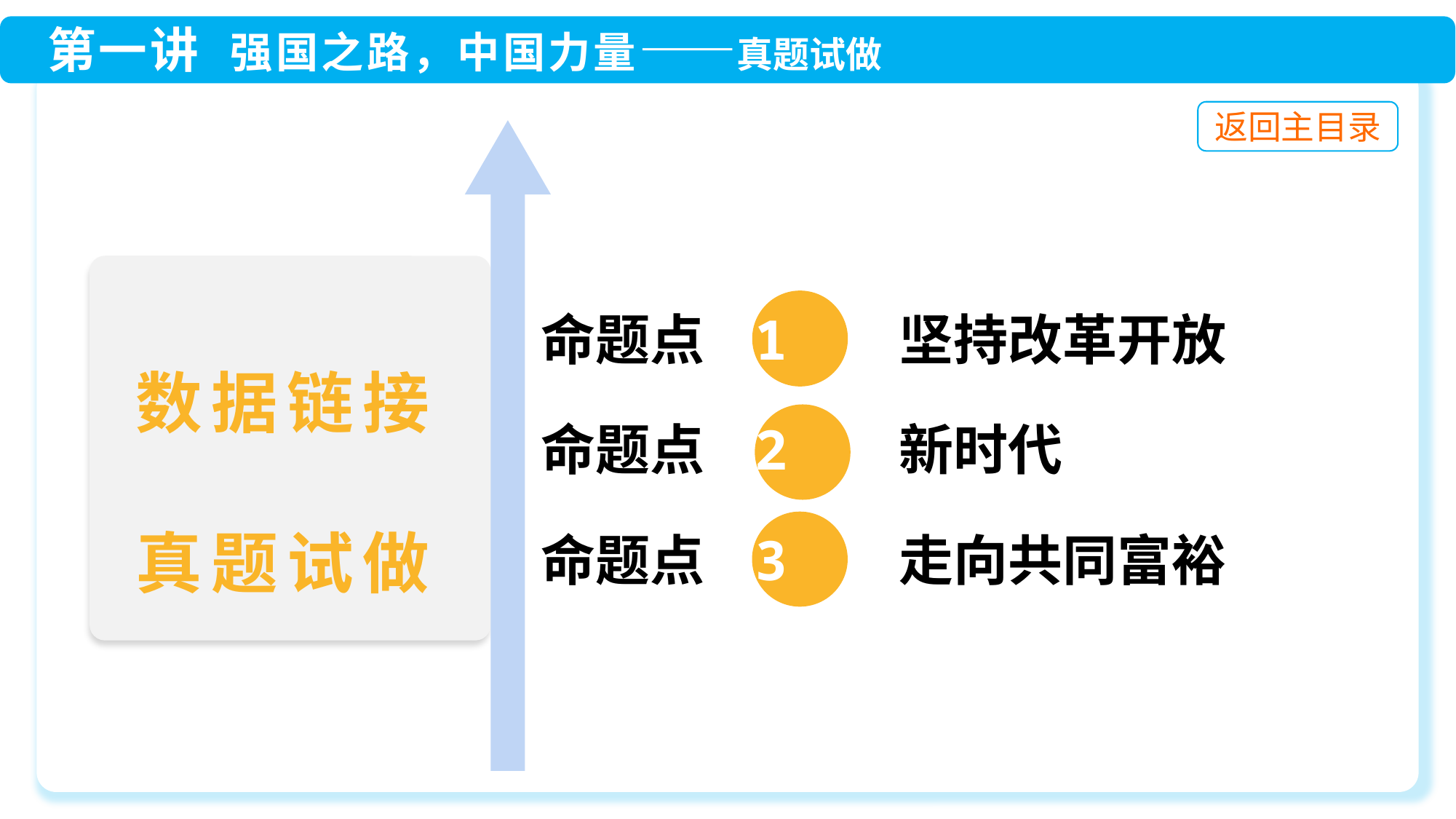

命题点   1   坚持改革开放
命题点   2   新时代
命题点   3   走向共同富裕
数据链接
真题试做